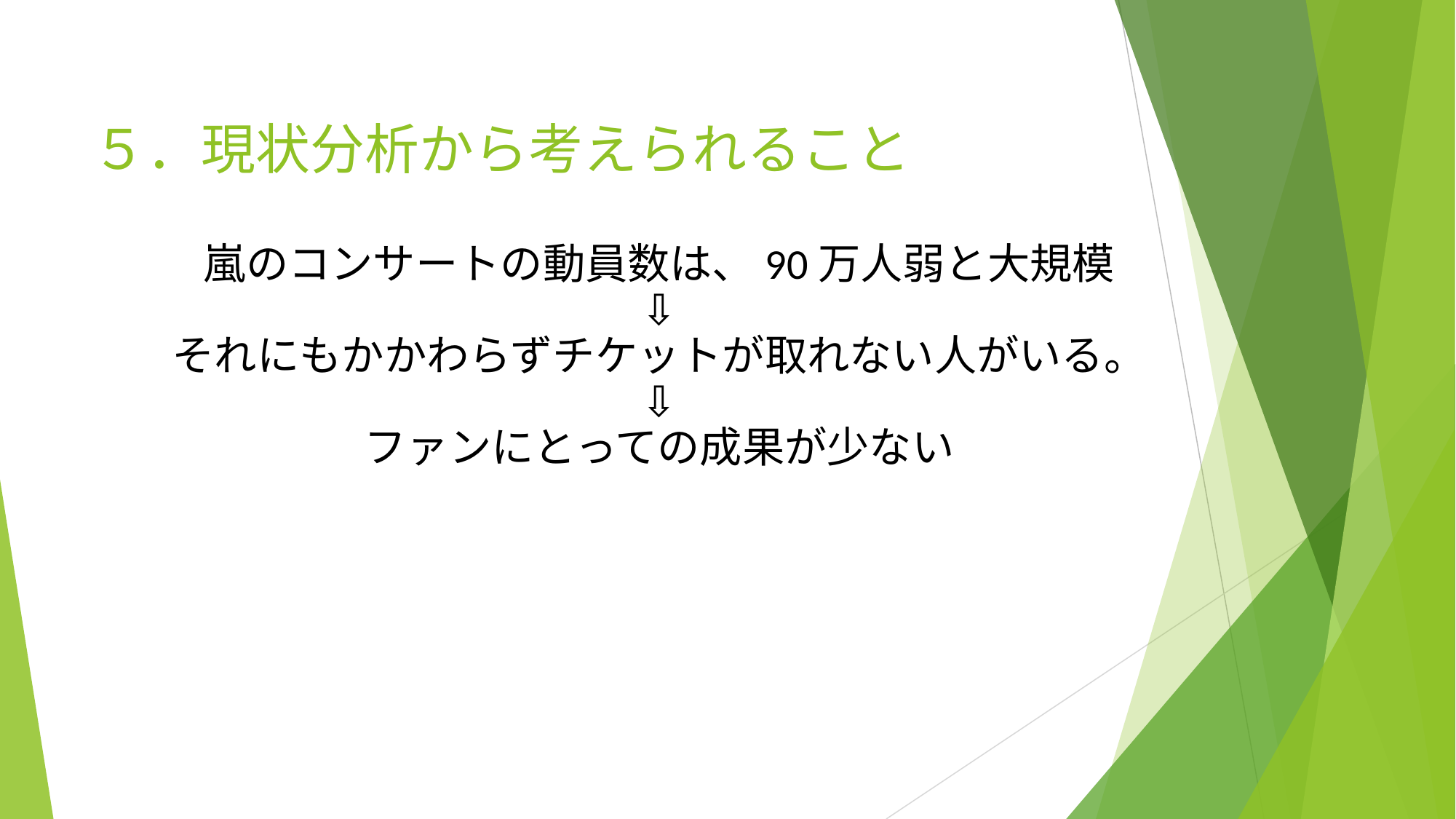

# ５．現状分析から考えられること
嵐のコンサートの動員数は、90万人弱と大規模
⇩
それにもかかわらずチケットが取れない人がいる。
⇩
ファンにとっての成果が少ない